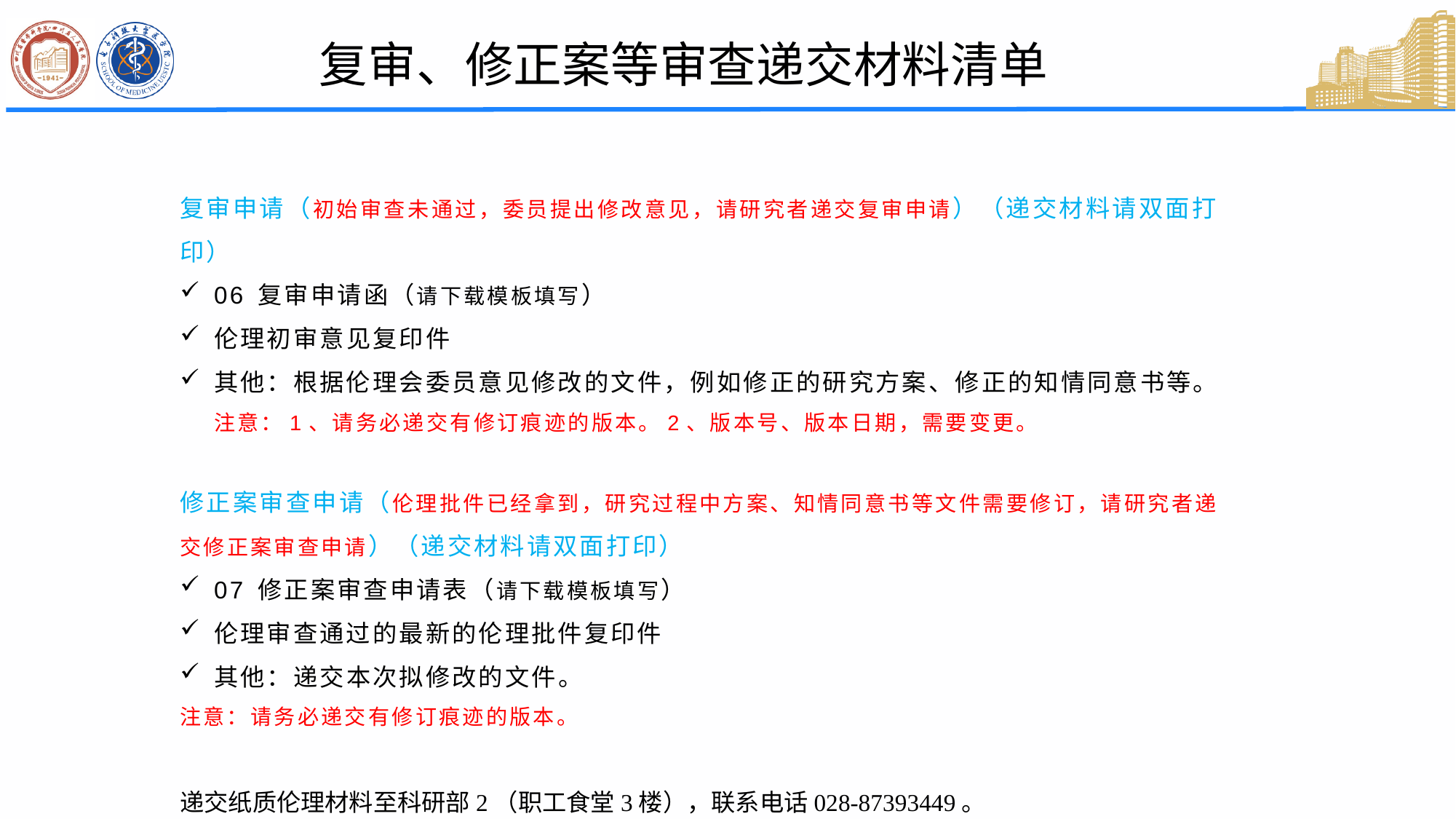

复审、修正案等审查递交材料清单
复审申请（初始审查未通过，委员提出修改意见，请研究者递交复审申请）（递交材料请双面打印）
06 复审申请函（请下载模板填写）
伦理初审意见复印件
其他：根据伦理会委员意见修改的文件，例如修正的研究方案、修正的知情同意书等。注意：1、请务必递交有修订痕迹的版本。2、版本号、版本日期，需要变更。

修正案审查申请（伦理批件已经拿到，研究过程中方案、知情同意书等文件需要修订，请研究者递交修正案审查申请）（递交材料请双面打印）
07 修正案审查申请表（请下载模板填写）
伦理审查通过的最新的伦理批件复印件
其他：递交本次拟修改的文件。
注意：请务必递交有修订痕迹的版本。

递交纸质伦理材料至科研部2（职工食堂3楼），联系电话028-87393449。